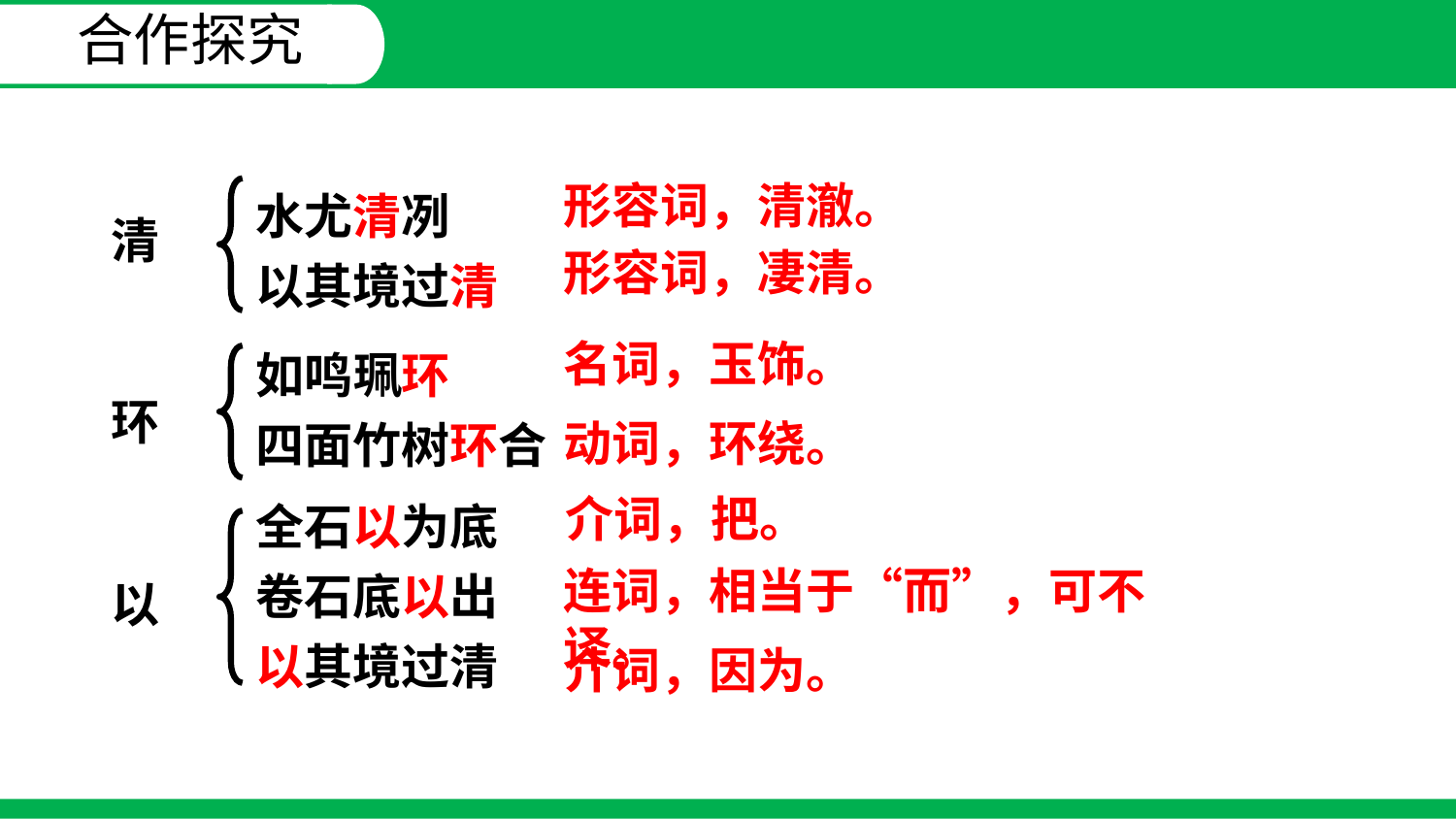

合作探究
水尤清冽
以其境过清
形容词，清澈。

清
形容词，凄清。
如鸣珮环
四面竹树环合
名词，玉饰。

环
动词，环绕。
全石以为底
卷石底以出
以其境过清
介词，把。

连词，相当于“而”，可不译。
以
介词，因为。